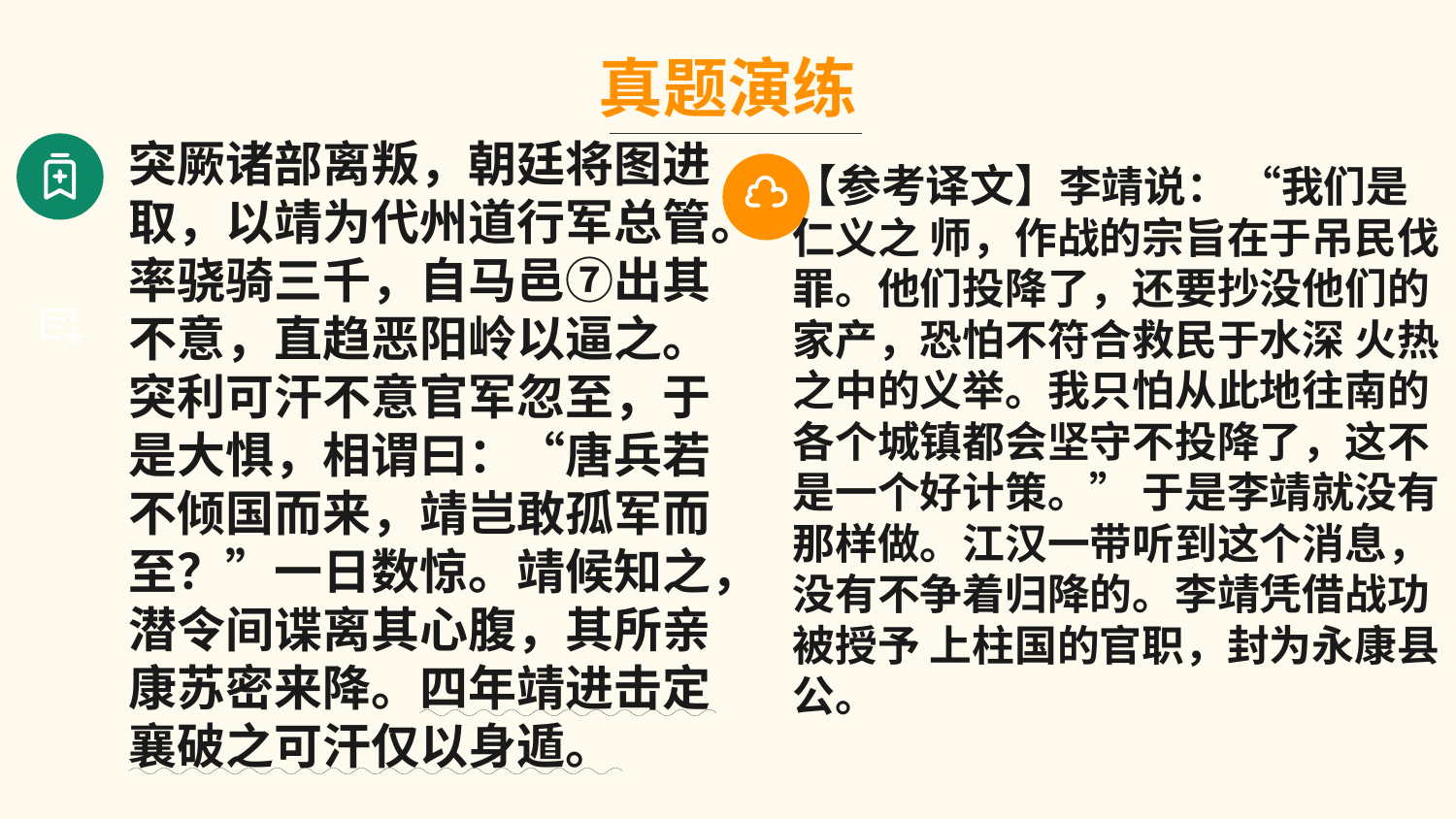

真题演练
突厥诸部离叛，朝廷将图进取，以靖为代州道行军总管。率骁骑三千，自马邑⑦出其不意，直趋恶阳岭以逼之。突利可汗不意官军忽至，于是大惧，相谓曰：“唐兵若不倾国而来，靖岂敢孤军而至？”一日数惊。靖候知之，潜令间谍离其心腹，其所亲康苏密来降。四年靖进击定襄破之可汗仅以身遁。

【参考译文】李靖说： “我们是仁义之 师，作战的宗旨在于吊民伐罪。他们投降了，还要抄没他们的家产，恐怕不符合救民于水深 火热之中的义举。我只怕从此地往南的各个城镇都会坚守不投降了，这不是一个好计策。” 于是李靖就没有那样做。江汉一带听到这个消息，没有不争着归降的。李靖凭借战功被授予 上柱国的官职，封为永康县公。